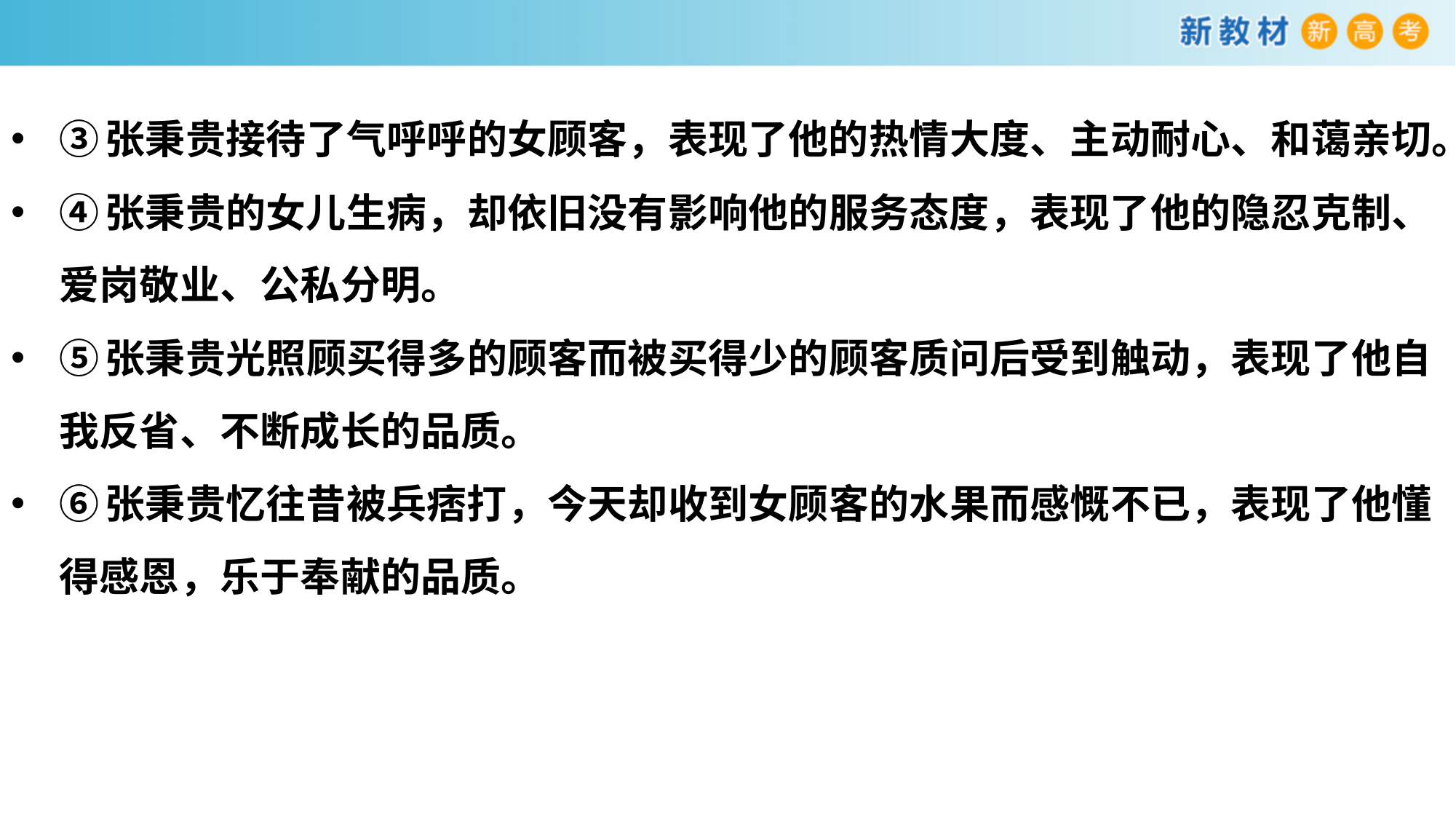

③张秉贵接待了气呼呼的女顾客，表现了他的热情大度、主动耐心、和蔼亲切。
④张秉贵的女儿生病，却依旧没有影响他的服务态度，表现了他的隐忍克制、爱岗敬业、公私分明。
⑤张秉贵光照顾买得多的顾客而被买得少的顾客质问后受到触动，表现了他自我反省、不断成长的品质。
⑥张秉贵忆往昔被兵痞打，今天却收到女顾客的水果而感慨不已，表现了他懂得感恩，乐于奉献的品质。